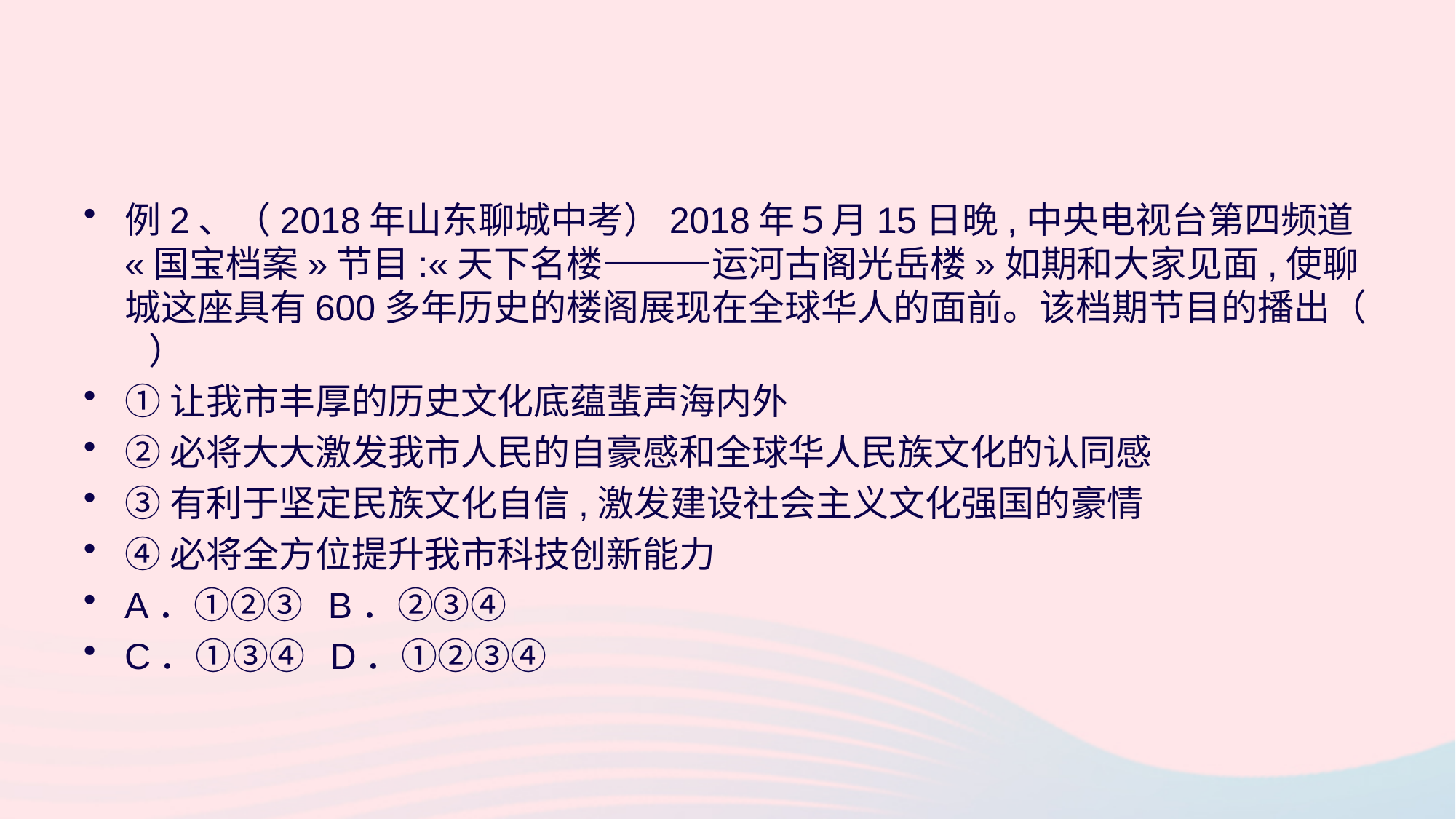

例2、（2018年山东聊城中考）2018年５月15日晚,中央电视台第四频道«国宝档案»节目:«天下名楼———运河古阁光岳楼»如期和大家见面,使聊城这座具有600多年历史的楼阁展现在全球华人的面前。该档期节目的播出（    ）
①让我市丰厚的历史文化底蕴蜚声海内外
②必将大大激发我市人民的自豪感和全球华人民族文化的认同感
③有利于坚定民族文化自信,激发建设社会主义文化强国的豪情
④必将全方位提升我市科技创新能力
A．①②③  B．②③④
C．①③④  D．①②③④